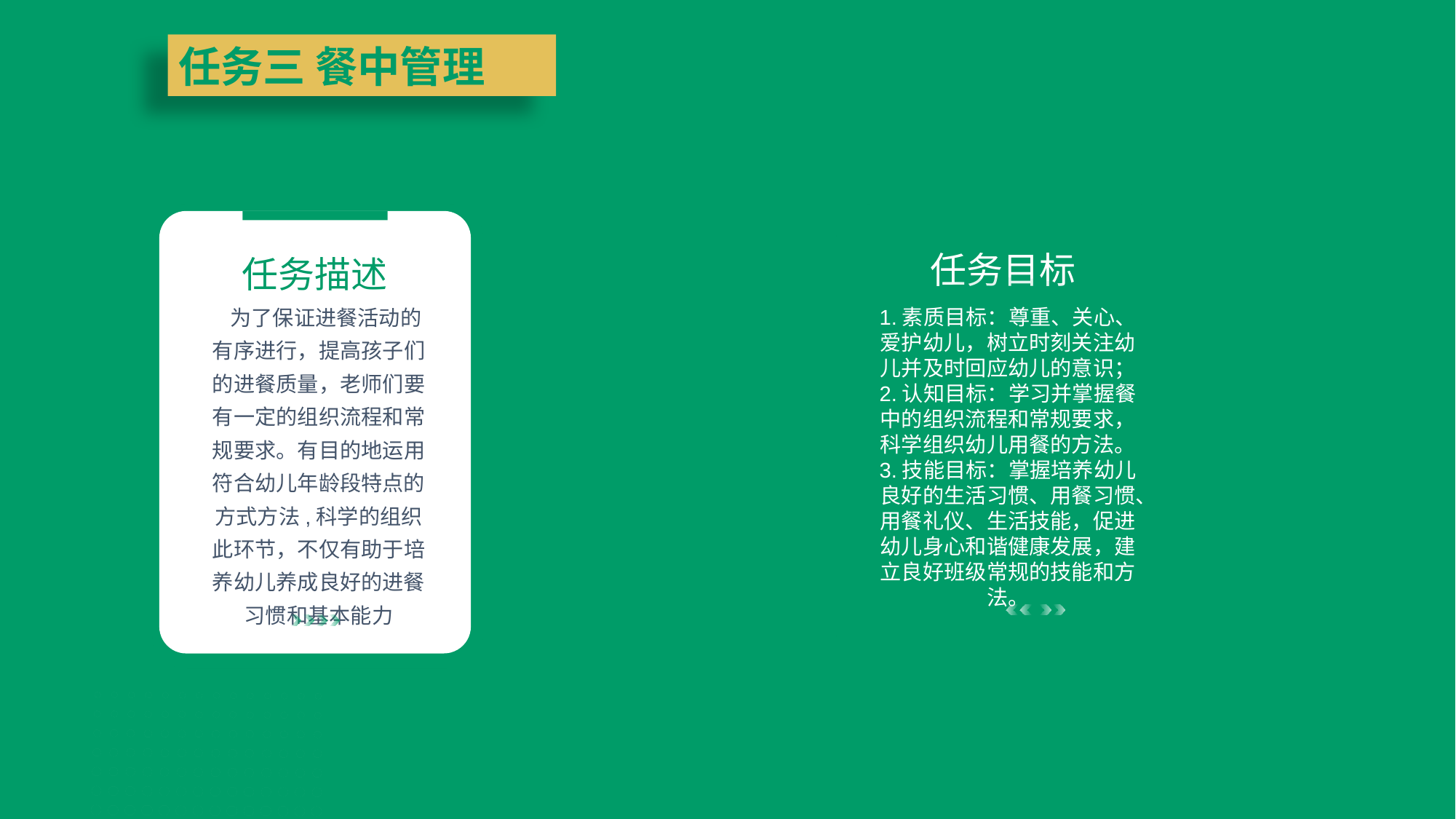

任务三 餐中管理

任务目标

任务描述
1.素质目标：尊重、关心、爱护幼儿，树立时刻关注幼儿并及时回应幼儿的意识；
2.认知目标：学习并掌握餐中的组织流程和常规要求，科学组织幼儿用餐的方法。
3.技能目标：掌握培养幼儿良好的生活习惯、用餐习惯、用餐礼仪、生活技能，促进幼儿身心和谐健康发展，建立良好班级常规的技能和方法。
  为了保证进餐活动的有序进行，提高孩子们的进餐质量，老师们要有一定的组织流程和常规要求。有目的地运用符合幼儿年龄段特点的方式方法,科学的组织此环节，不仅有助于培养幼儿养成良好的进餐习惯和基本能力